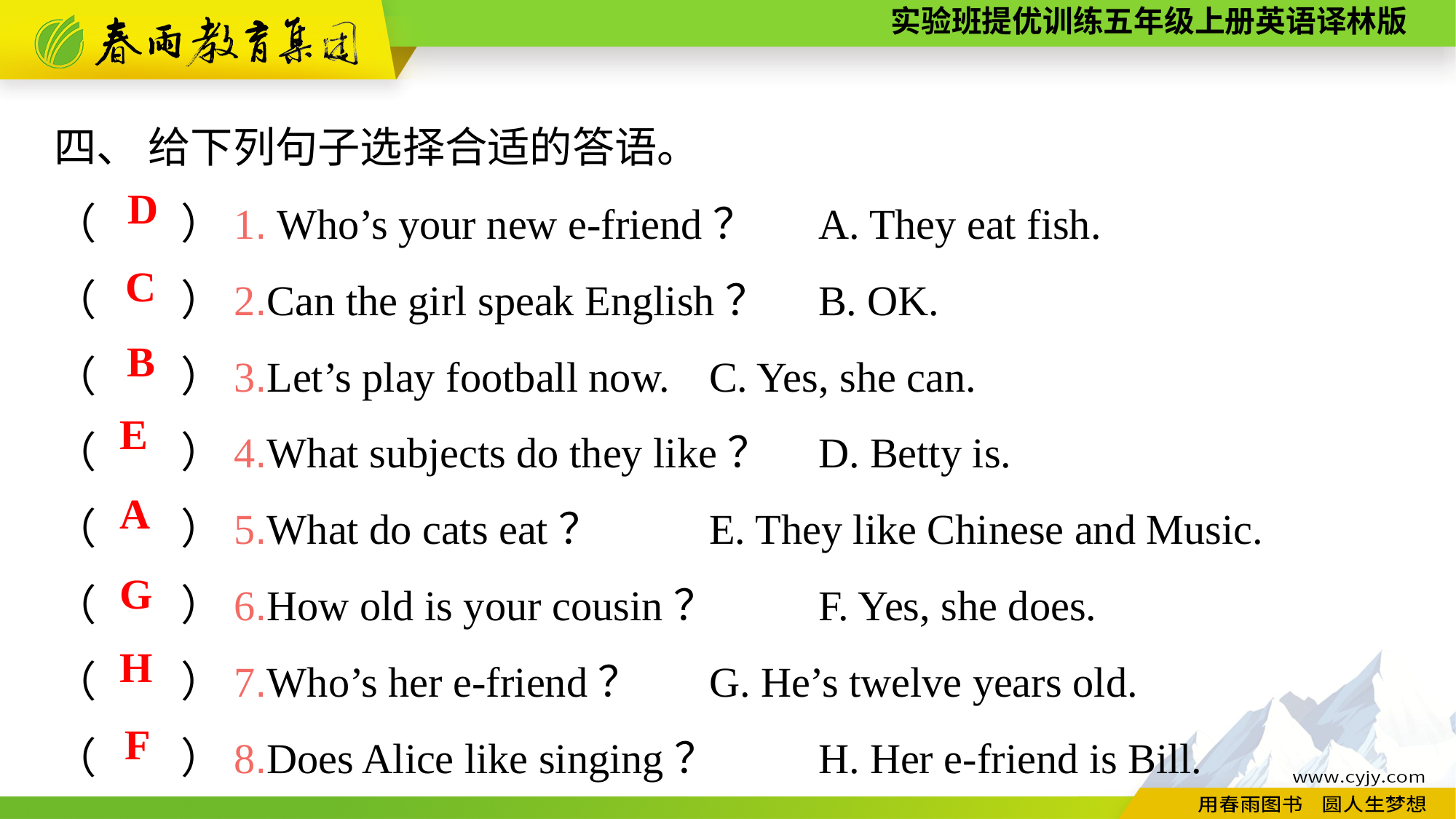

四、 给下列句子选择合适的答语。
（　　）1. Who’s your new e-friend？	A. They eat fish.
（　　）2.Can the girl speak English？	B. OK.
（　　）3.Let’s play football now.	C. Yes, she can.
（　　）4.What subjects do they like？	D. Betty is.
（　　）5.What do cats eat？	E. They like Chinese and Music.
（　　）6.How old is your cousin？	F. Yes, she does.
（　　）7.Who’s her e-friend？	G. He’s twelve years old.
（　　）8.Does Alice like singing？	H. Her e-friend is Bill.
D
C
B
E
A
G
H
F